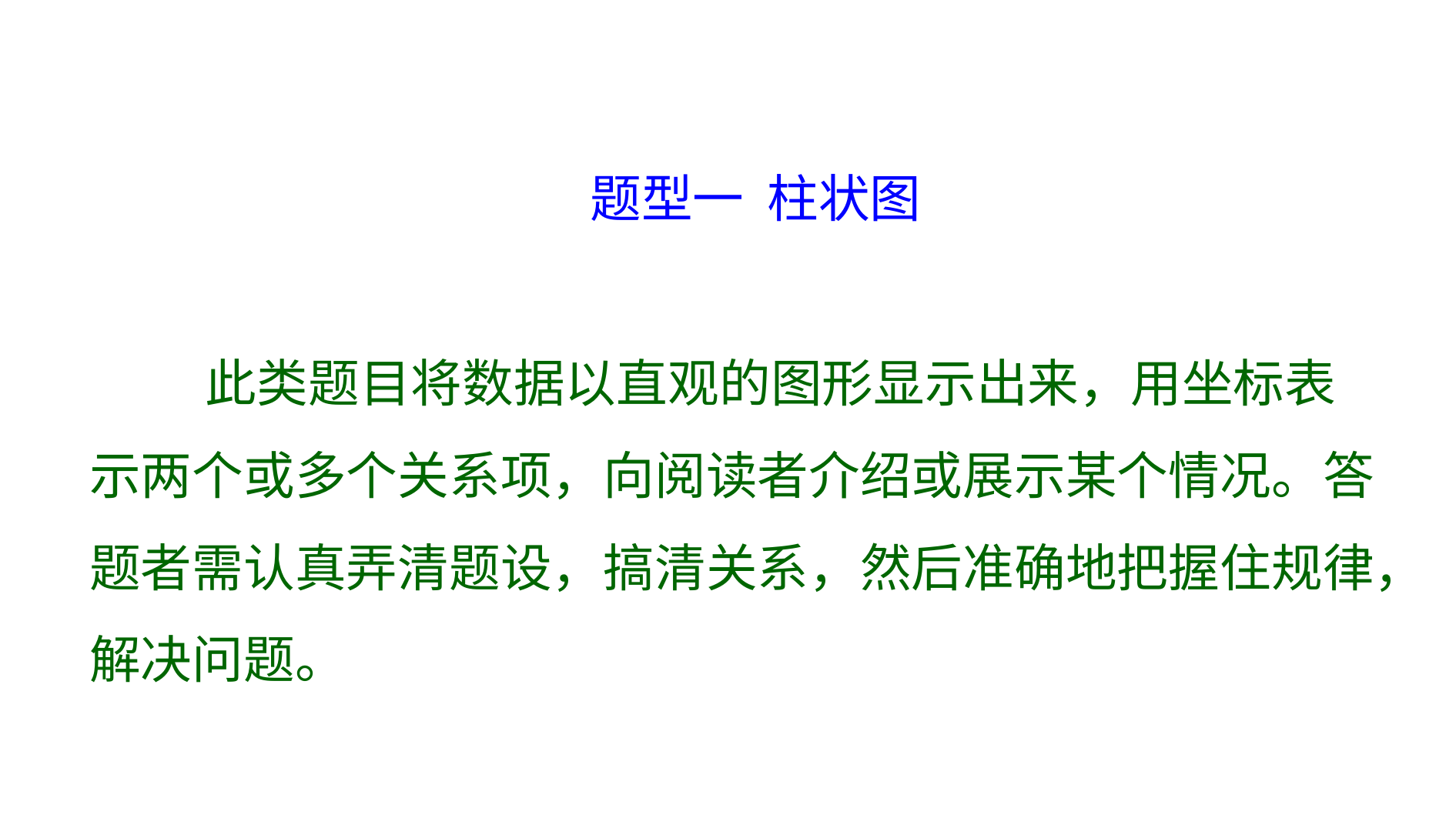

题型一  柱状图

         此类题目将数据以直观的图形显示出来，用坐标表示两个或多个关系项，向阅读者介绍或展示某个情况。答题者需认真弄清题设，搞清关系，然后准确地把握住规律，解决问题。